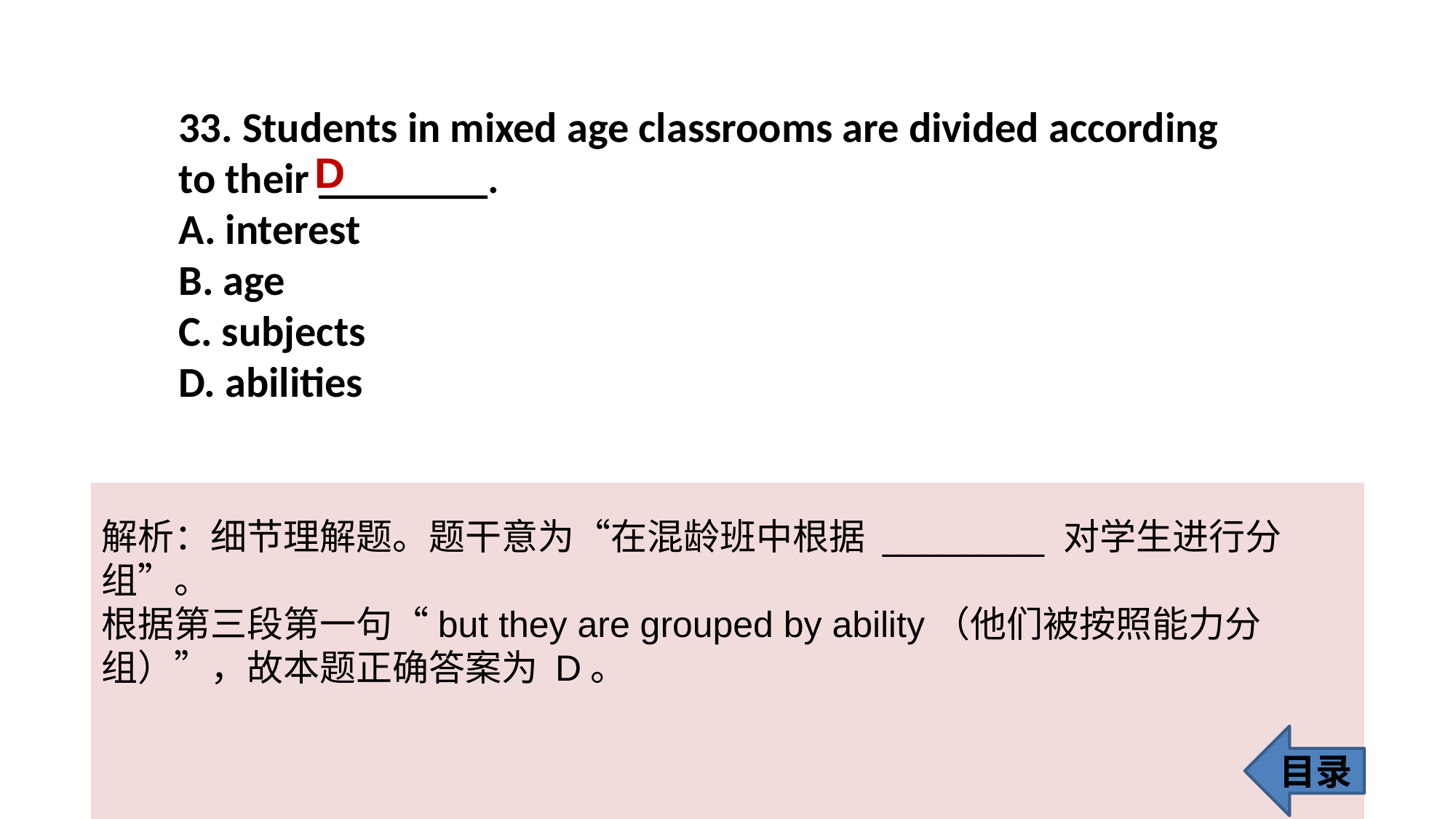

33. Students in mixed age classrooms are divided according to their ________.
A. interest
B. age
C. subjects
D. abilities
D

解析：细节理解题。题干意为“在混龄班中根据 ________ 对学生进行分组”。
根据第三段第一句“but they are grouped by ability（他们被按照能力分
组）”，故本题正确答案为 D。
目录
33